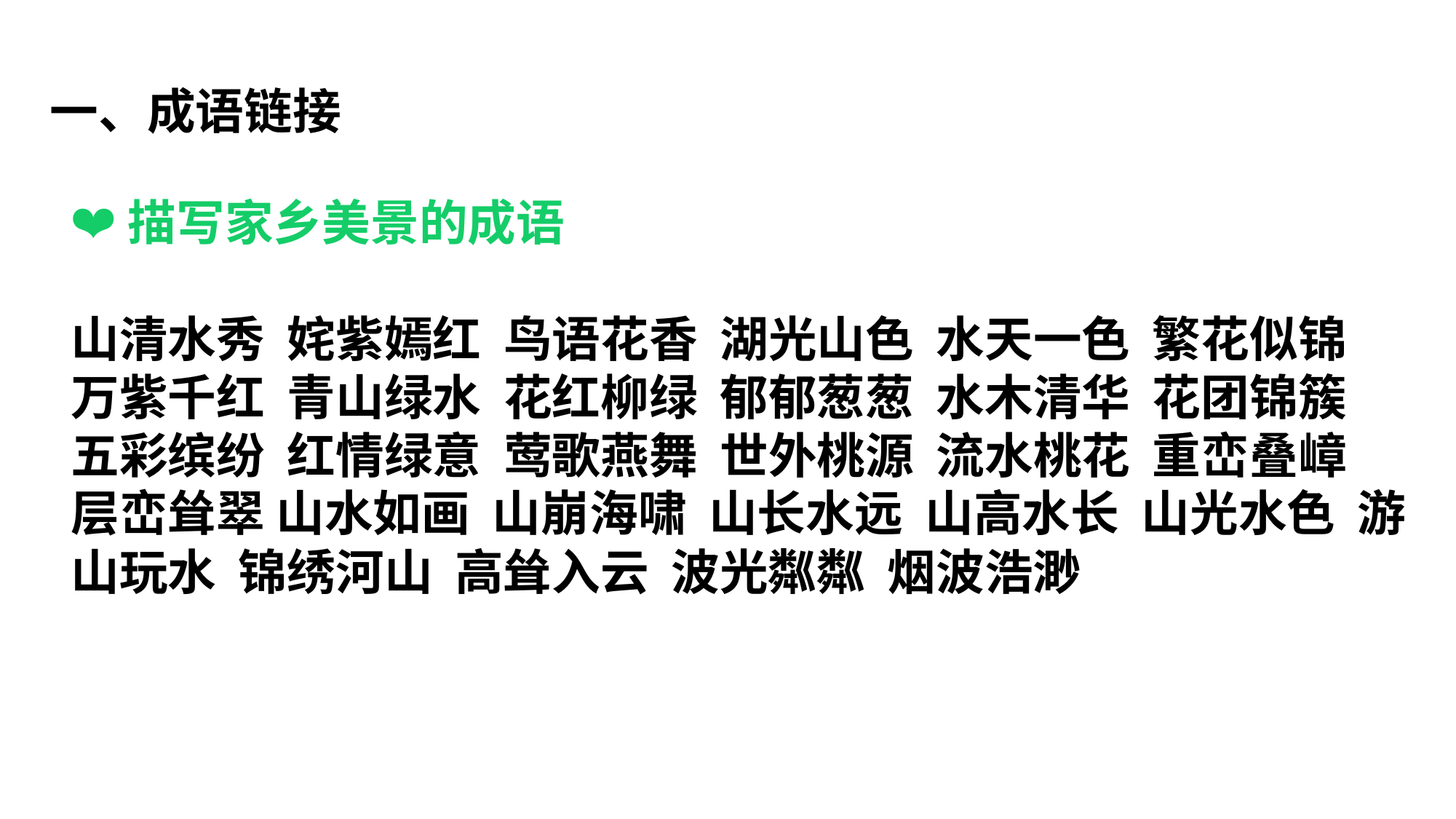

一、成语链接
❤描写家乡美景的成语

山清水秀  姹紫嫣红  鸟语花香  湖光山色  水天一色  繁花似锦  万紫千红  青山绿水  花红柳绿  郁郁葱葱  水木清华  花团锦簇  五彩缤纷  红情绿意  莺歌燕舞  世外桃源  流水桃花  重峦叠嶂  层峦耸翠 山水如画  山崩海啸  山长水远  山高水长  山光水色  游山玩水  锦绣河山  高耸入云  波光粼粼  烟波浩渺